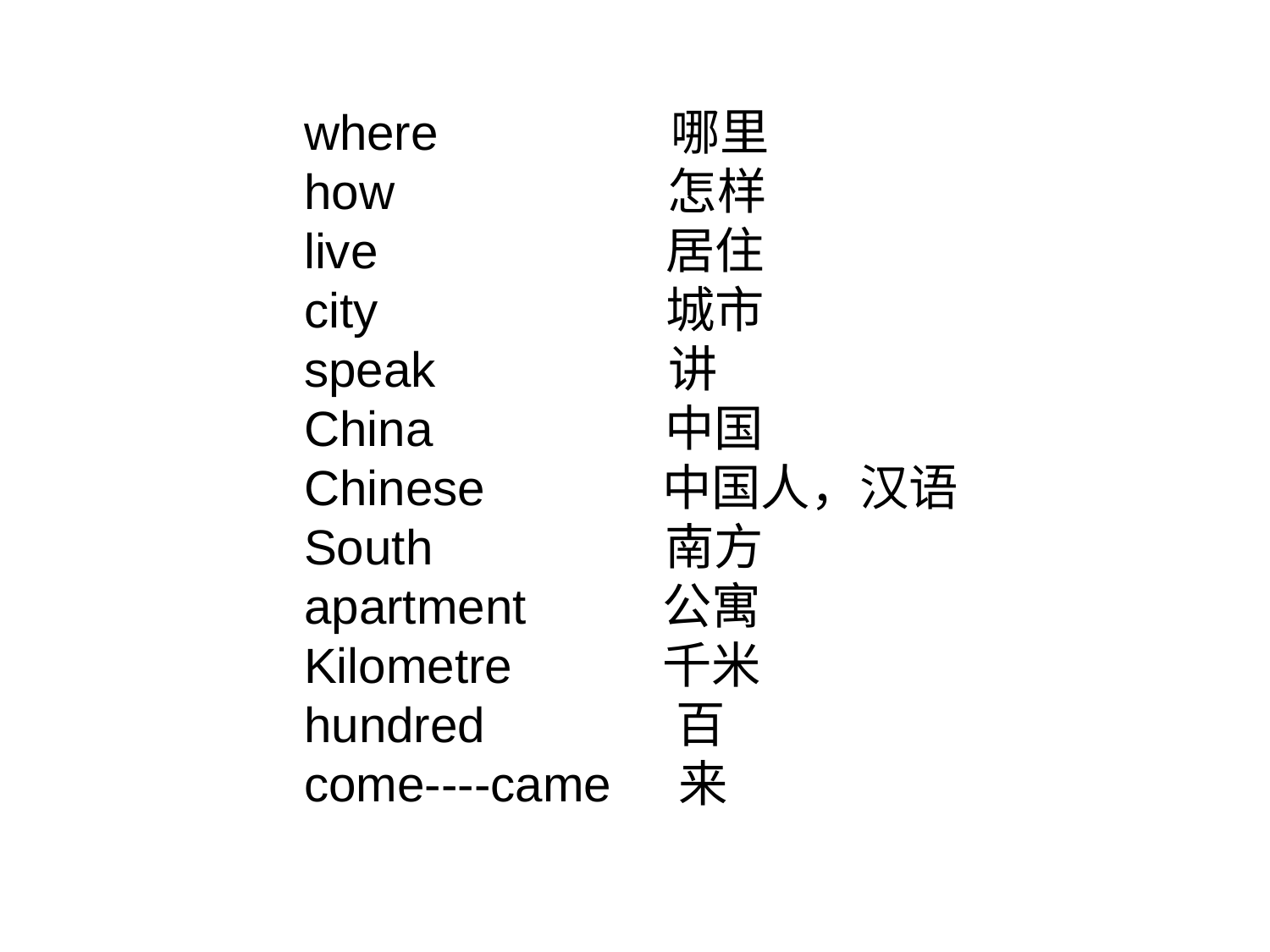

where                哪里
how                   怎样
live                    居住
city                    城市
speak                讲
China                中国
Chinese            中国人，汉语
South                南方
apartment         公寓
Kilometre          千米
hundred             百
come----came    来